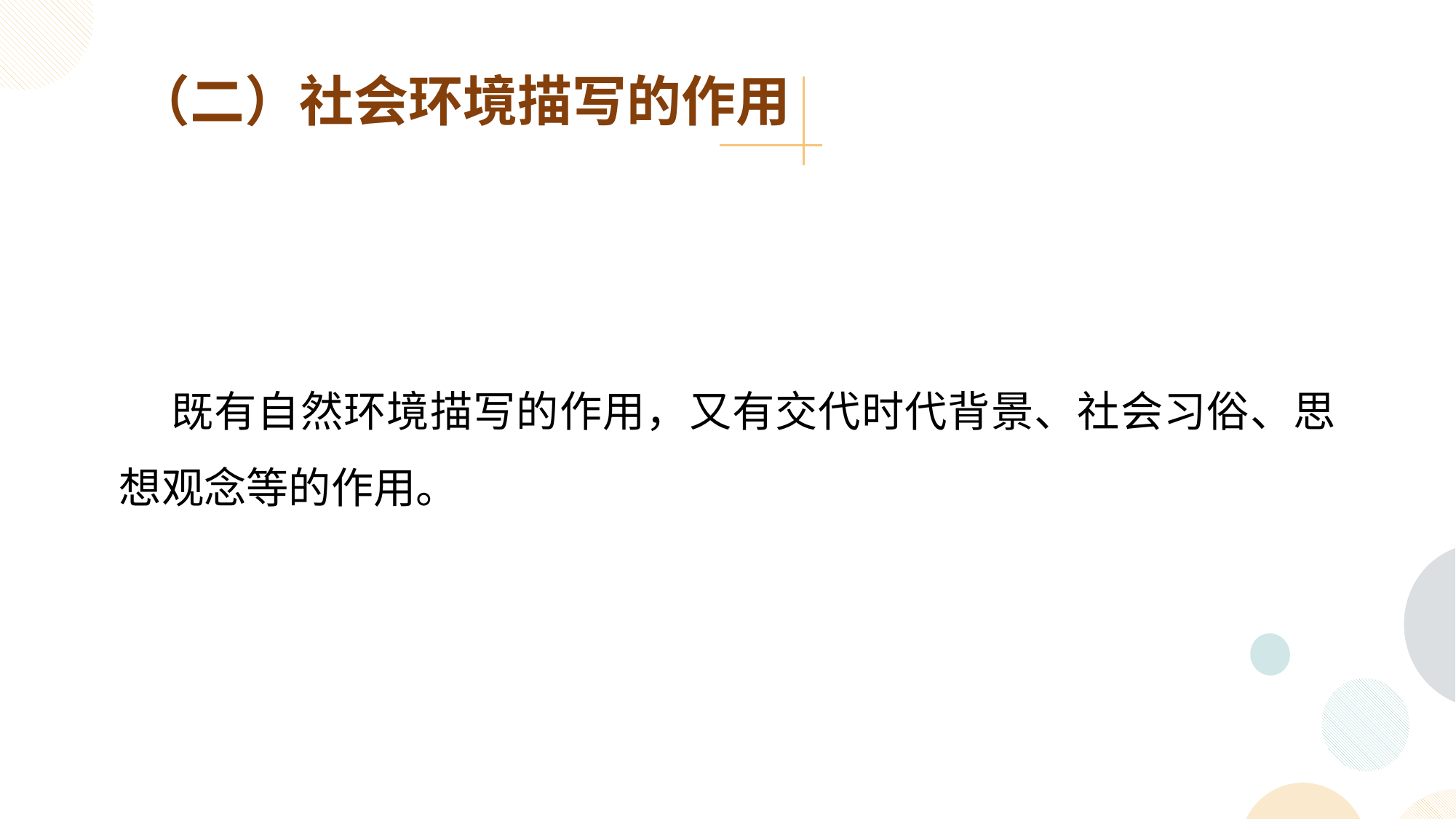

（二）社会环境描写的作用
    既有自然环境描写的作用，又有交代时代背景、社会习俗、思想观念等的作用。